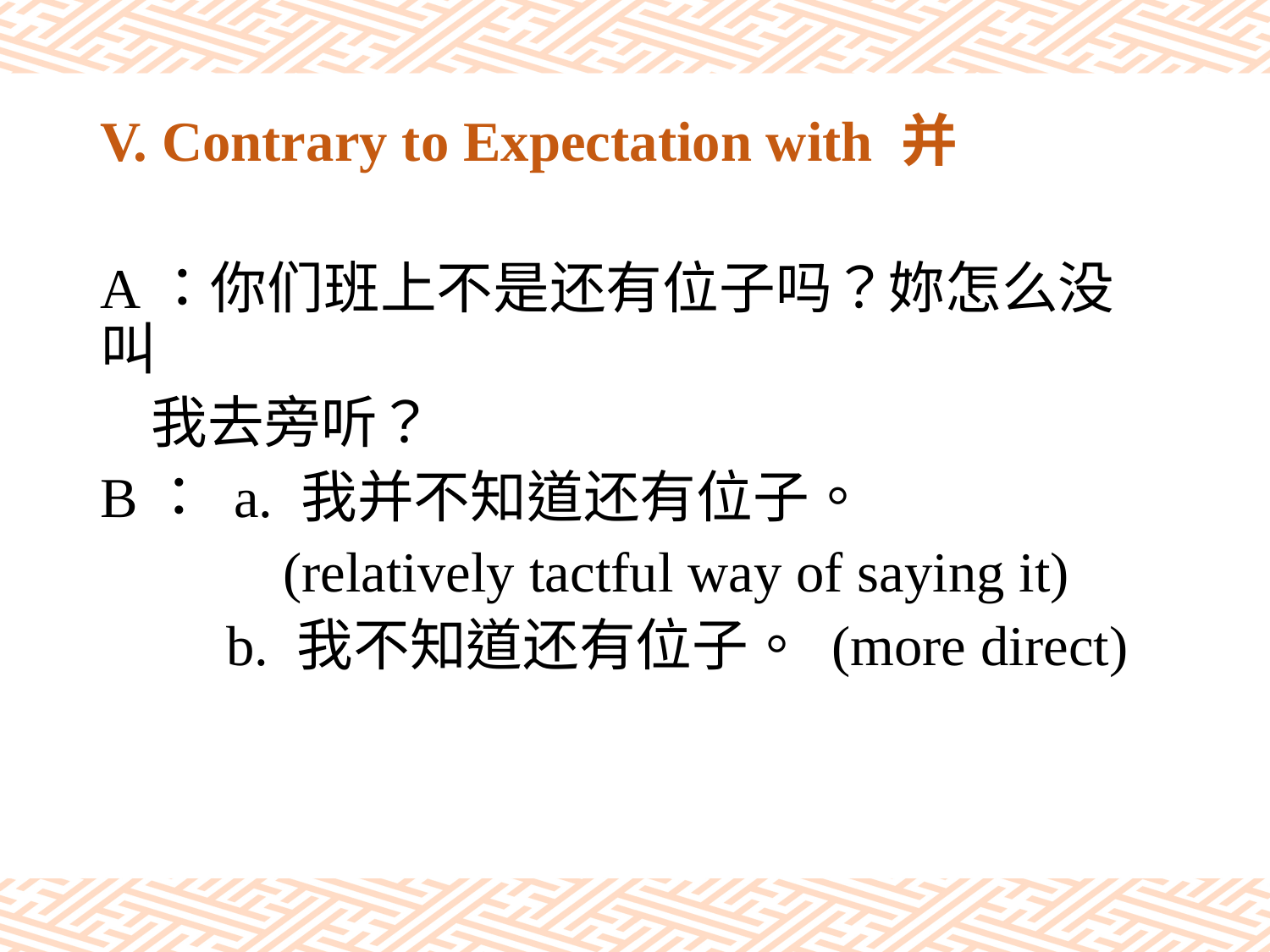

# V. Contrary to Expectation with 并
A：你们班上不是还有位子吗？妳怎么没叫
   我去旁听？
B： a. 我并不知道还有位子。
　　　(relatively tactful way of saying it)
　　b. 我不知道还有位子。 (more direct)